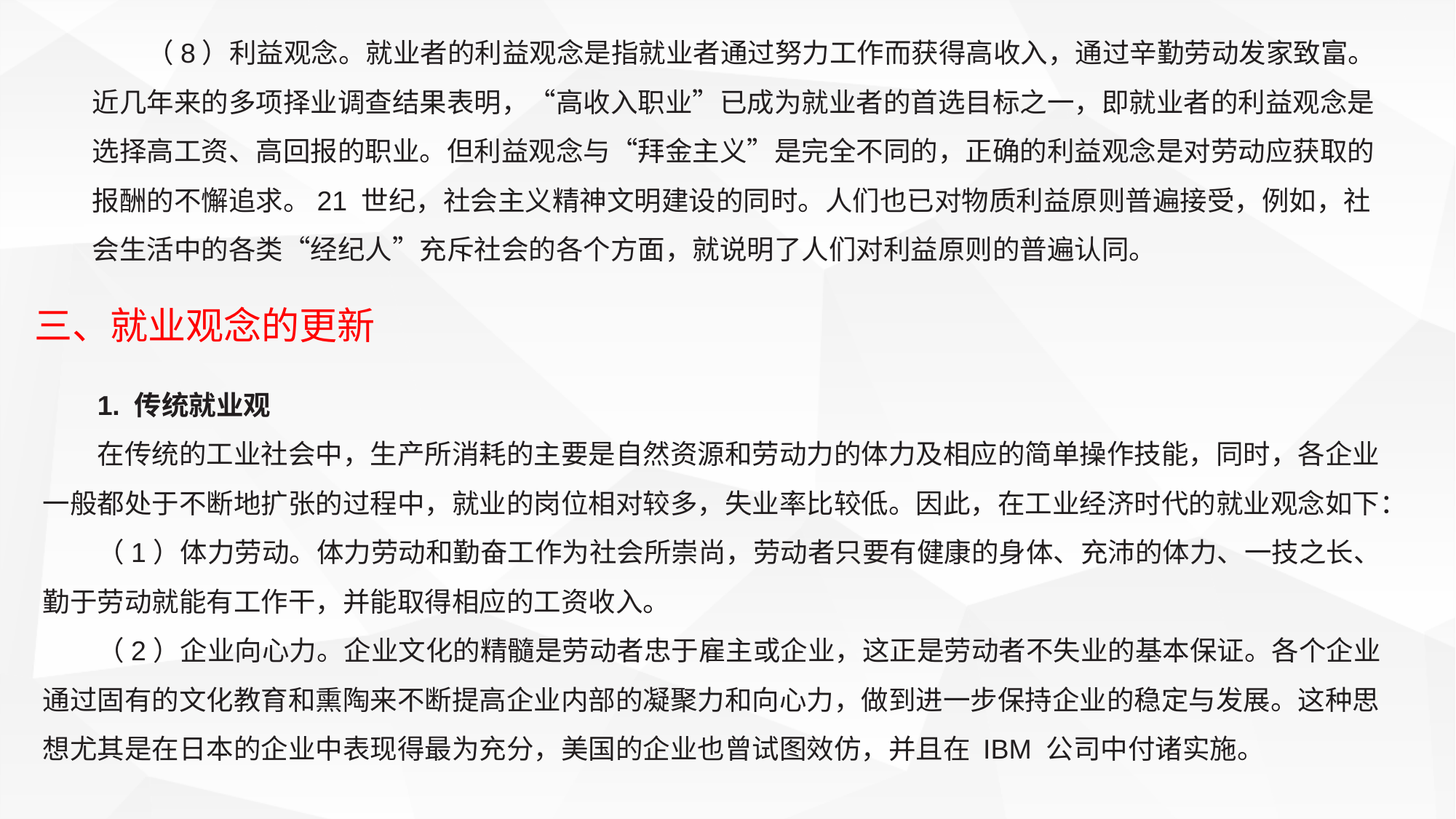

（8）利益观念。就业者的利益观念是指就业者通过努力工作而获得高收入，通过辛勤劳动发家致富。近几年来的多项择业调查结果表明，“高收入职业”已成为就业者的首选目标之一，即就业者的利益观念是选择高工资、高回报的职业。但利益观念与“拜金主义”是完全不同的，正确的利益观念是对劳动应获取的报酬的不懈追求。21 世纪，社会主义精神文明建设的同时。人们也已对物质利益原则普遍接受，例如，社会生活中的各类“经纪人”充斥社会的各个方面，就说明了人们对利益原则的普遍认同。
三、就业观念的更新
1. 传统就业观
在传统的工业社会中，生产所消耗的主要是自然资源和劳动力的体力及相应的简单操作技能，同时，各企业一般都处于不断地扩张的过程中，就业的岗位相对较多，失业率比较低。因此，在工业经济时代的就业观念如下：
（1）体力劳动。体力劳动和勤奋工作为社会所崇尚，劳动者只要有健康的身体、充沛的体力、一技之长、勤于劳动就能有工作干，并能取得相应的工资收入。
（2）企业向心力。企业文化的精髓是劳动者忠于雇主或企业，这正是劳动者不失业的基本保证。各个企业通过固有的文化教育和熏陶来不断提高企业内部的凝聚力和向心力，做到进一步保持企业的稳定与发展。这种思想尤其是在日本的企业中表现得最为充分，美国的企业也曾试图效仿，并且在 IBM 公司中付诸实施。